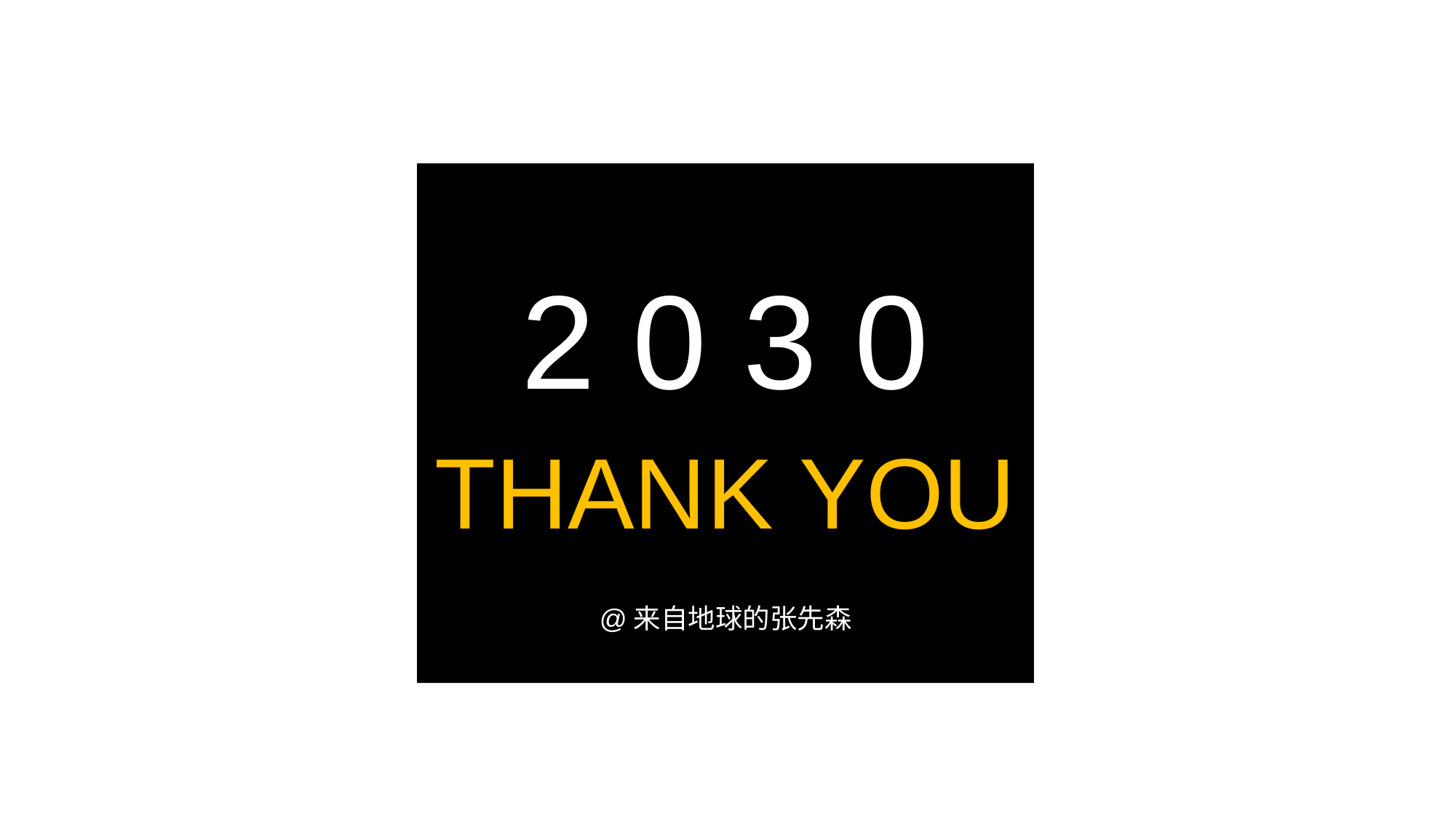

2 0 3 0
THANK YOU
@来自地球的张先森